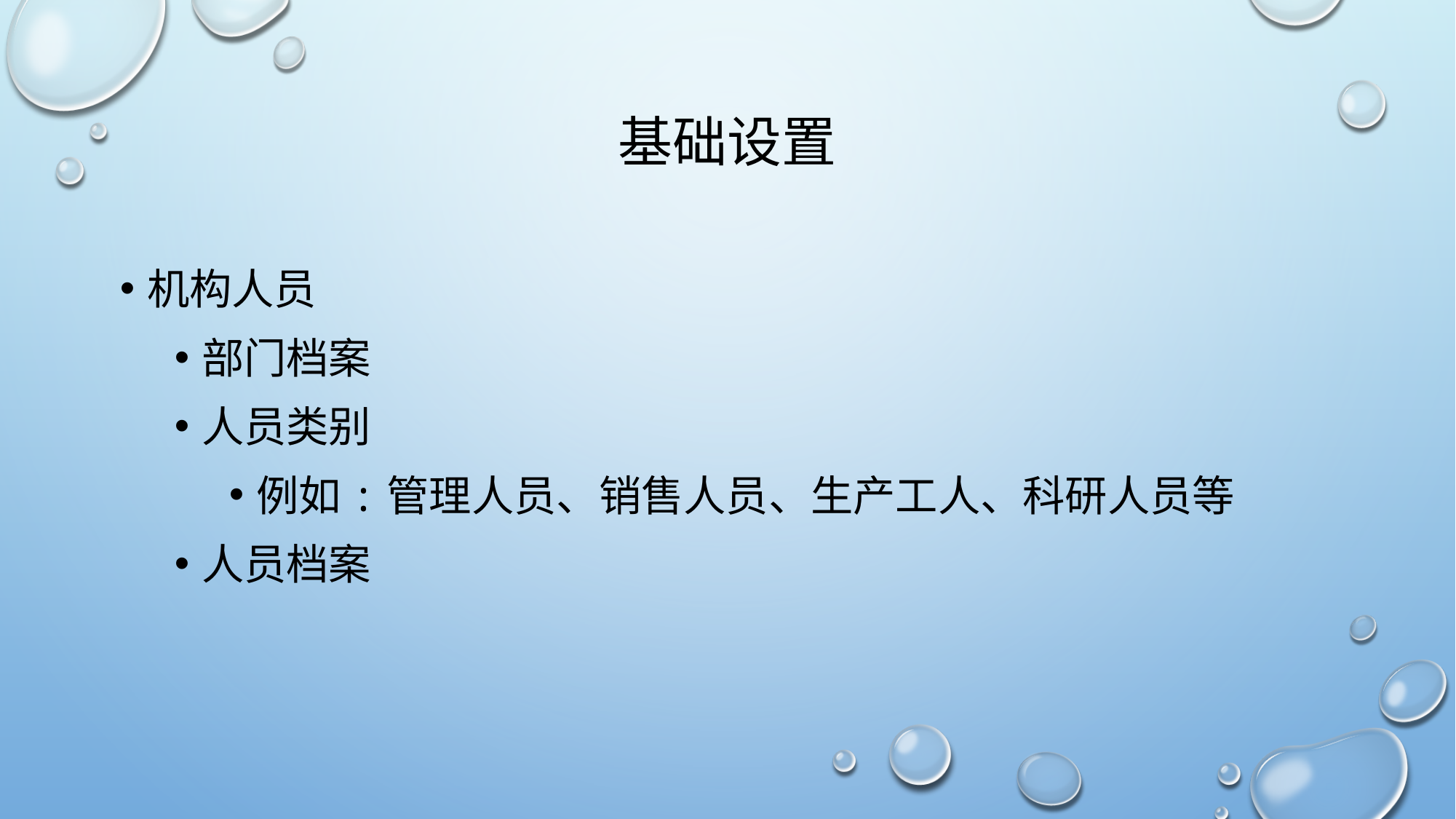

# 基础设置
机构人员
部门档案
人员类别
例如:管理人员、销售人员、生产工人、科研人员等
人员档案